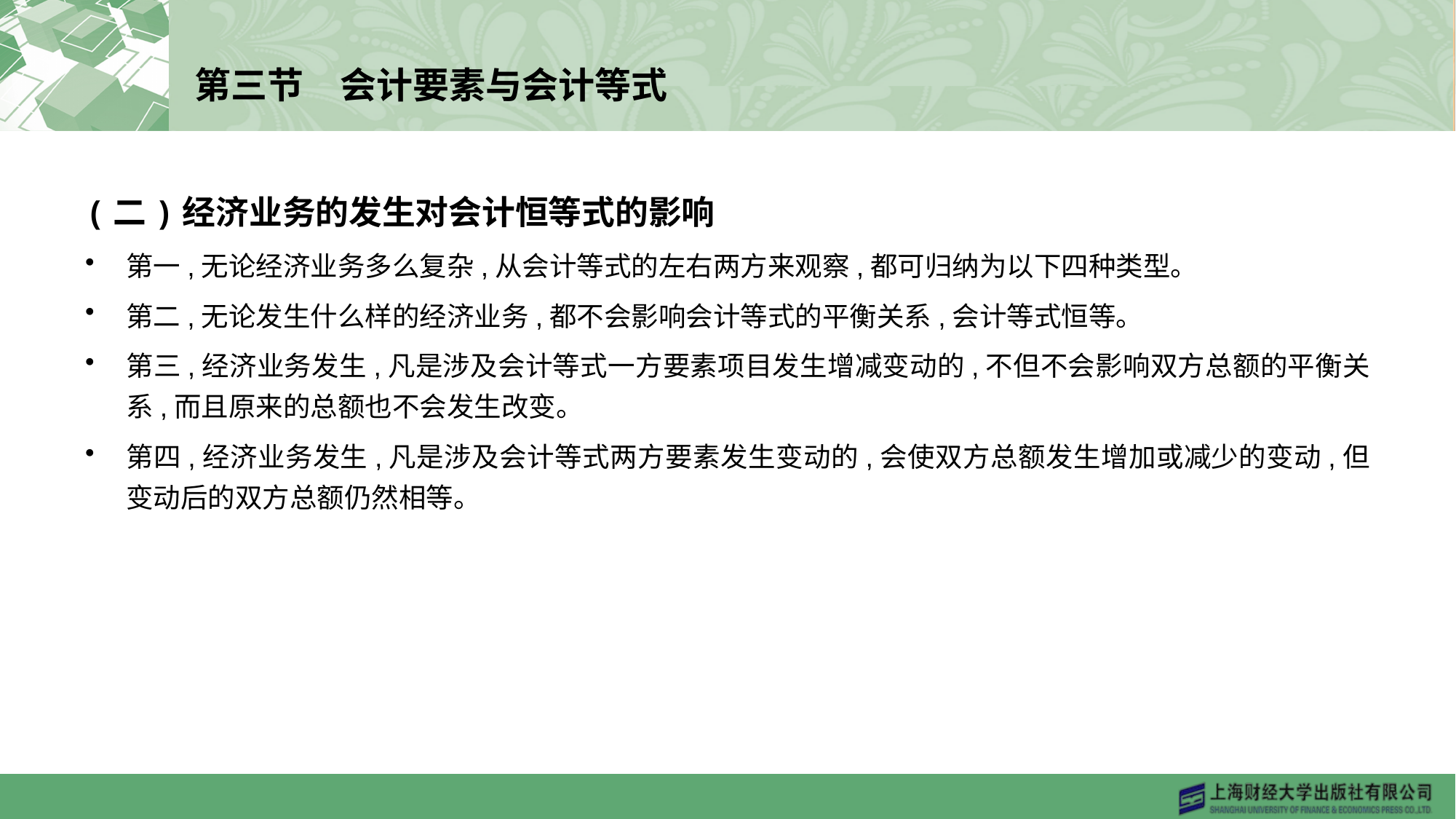

# 第三节　会计要素与会计等式
(二)经济业务的发生对会计恒等式的影响
第一,无论经济业务多么复杂,从会计等式的左右两方来观察,都可归纳为以下四种类型。
第二,无论发生什么样的经济业务,都不会影响会计等式的平衡关系,会计等式恒等。
第三,经济业务发生,凡是涉及会计等式一方要素项目发生增减变动的,不但不会影响双方总额的平衡关系,而且原来的总额也不会发生改变。
第四,经济业务发生,凡是涉及会计等式两方要素发生变动的,会使双方总额发生增加或减少的变动,但变动后的双方总额仍然相等。